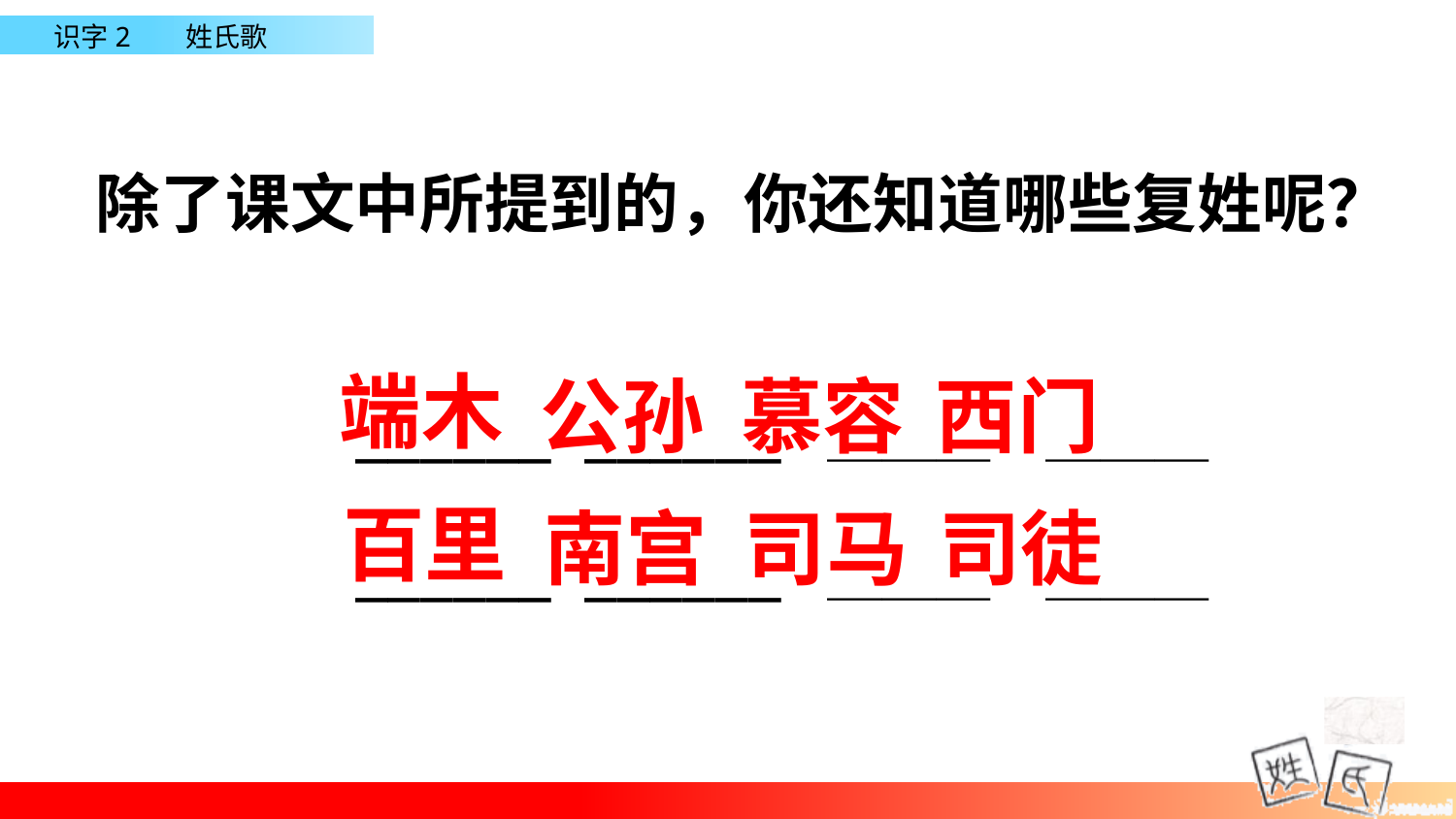

除了课文中所提到的，你还知道哪些复姓呢？
端木
公孙
慕容
西门
______ ______ ＿＿＿　＿＿＿
百里
南宫
司马
司徒
______ ______ ＿＿＿　＿＿＿